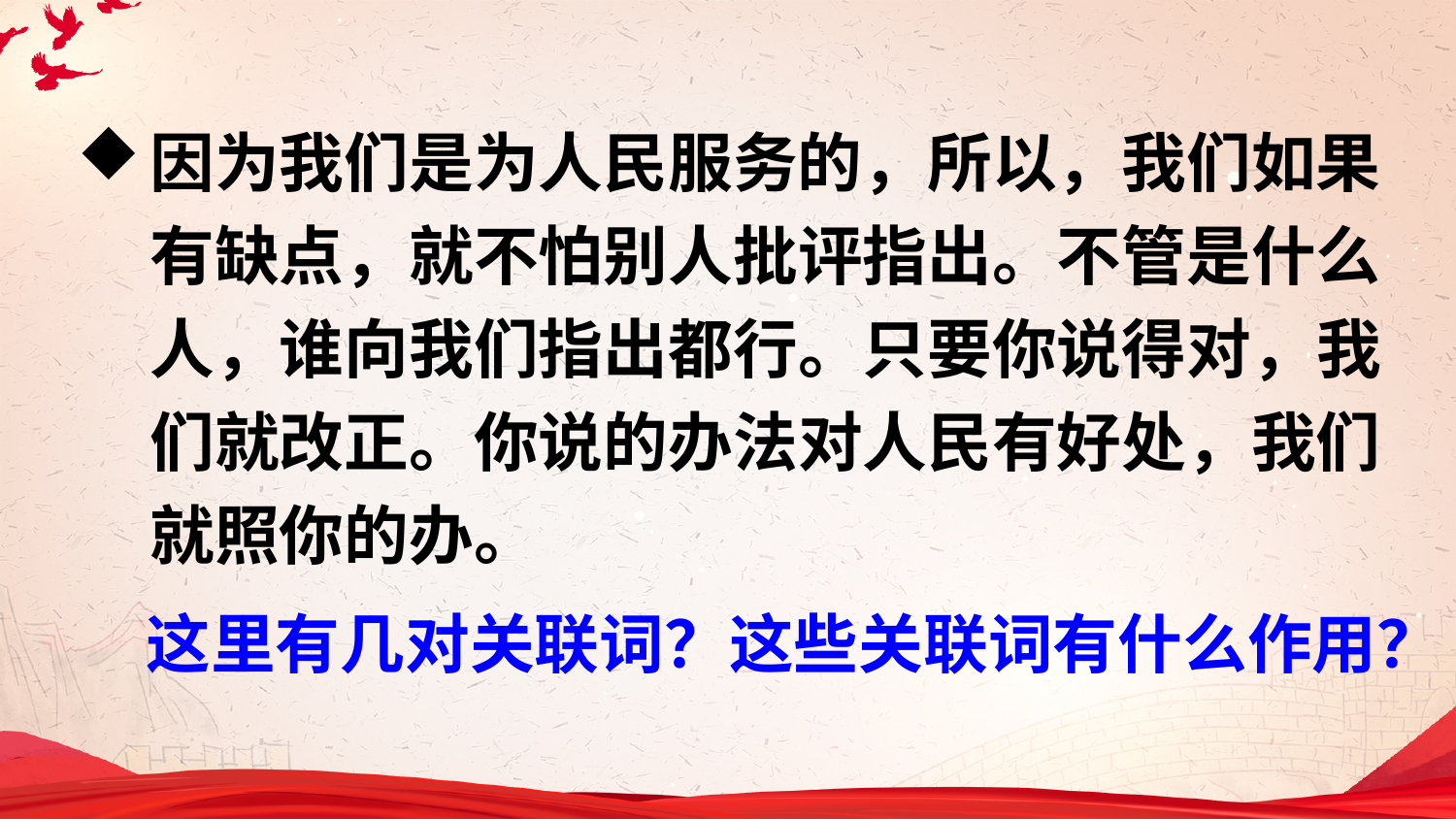

因为我们是为人民服务的，所以，我们如果有缺点，就不怕别人批评指出。不管是什么人，谁向我们指出都行。只要你说得对，我们就改正。你说的办法对人民有好处，我们就照你的办。
这里有几对关联词？这些关联词有什么作用？